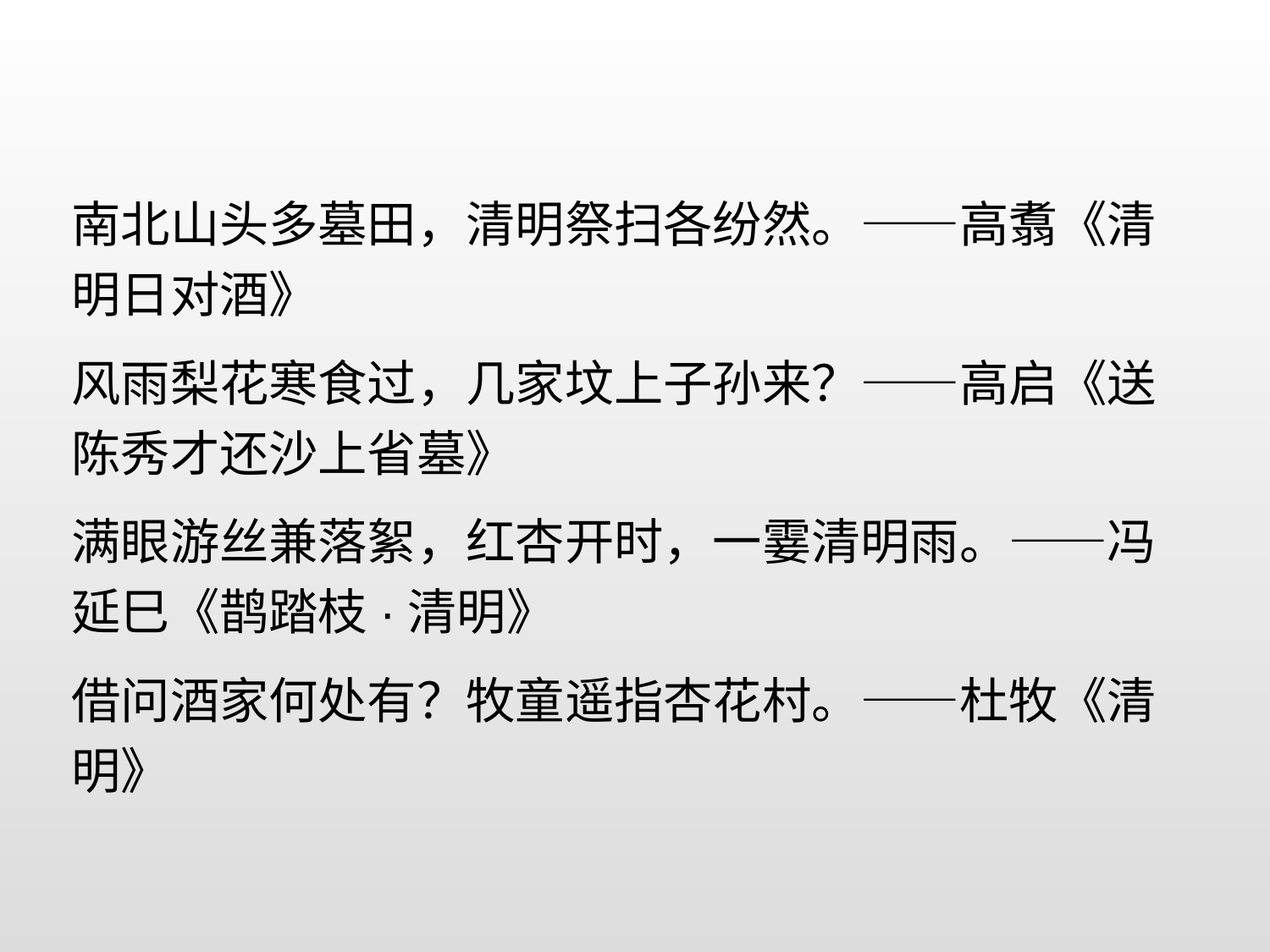

南北山头多墓田，清明祭扫各纷然。——高翥《清明日对酒》
风雨梨花寒食过，几家坟上子孙来？——高启《送陈秀才还沙上省墓》
满眼游丝兼落絮，红杏开时，一霎清明雨。——冯延巳《鹊踏枝·清明》
借问酒家何处有？牧童遥指杏花村。——杜牧《清明》